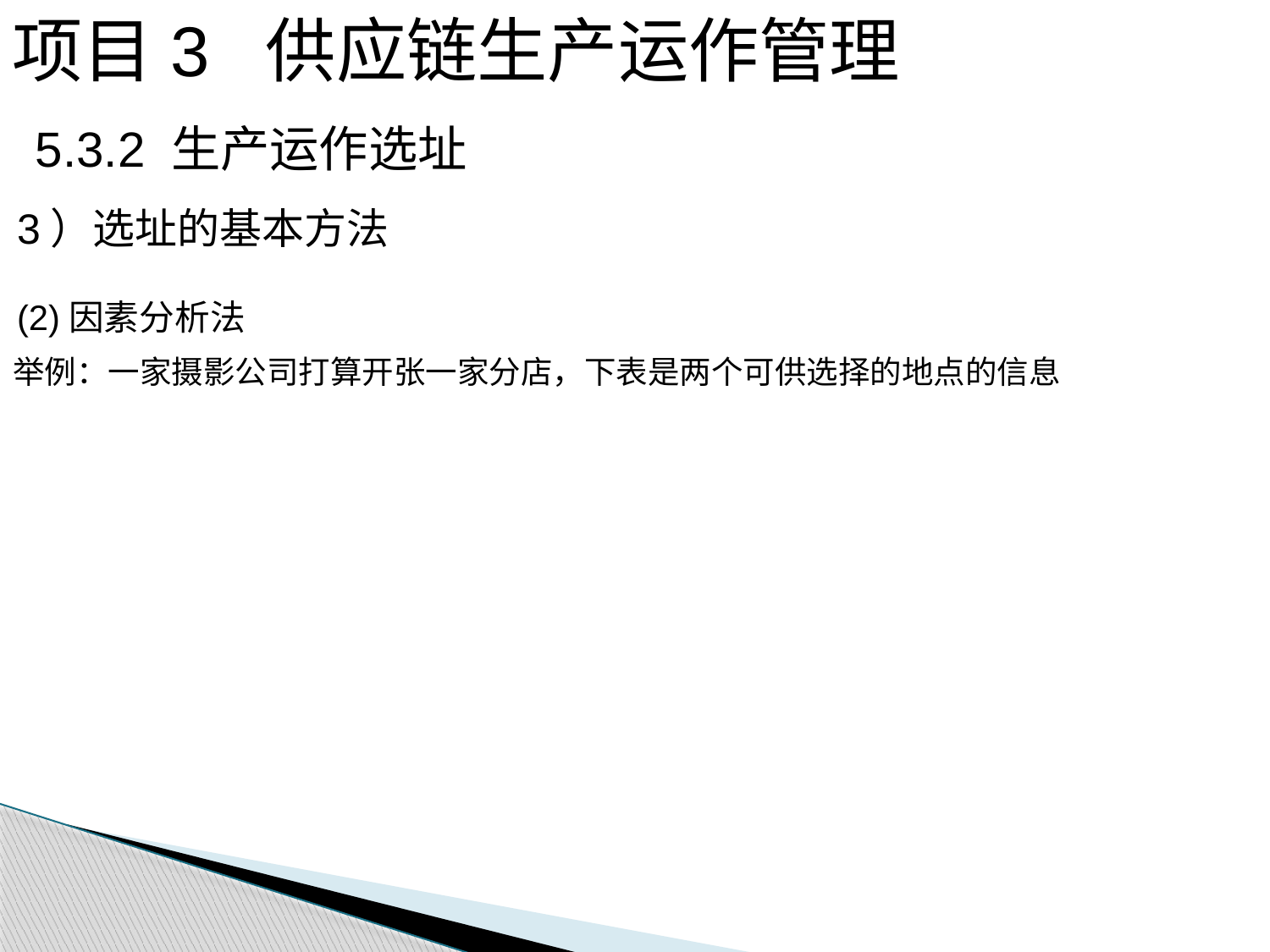

项目3  供应链生产运作管理
 5.3.2 生产运作选址
3）选址的基本方法

(2)因素分析法
举例：一家摄影公司打算开张一家分店，下表是两个可供选择的地点的信息